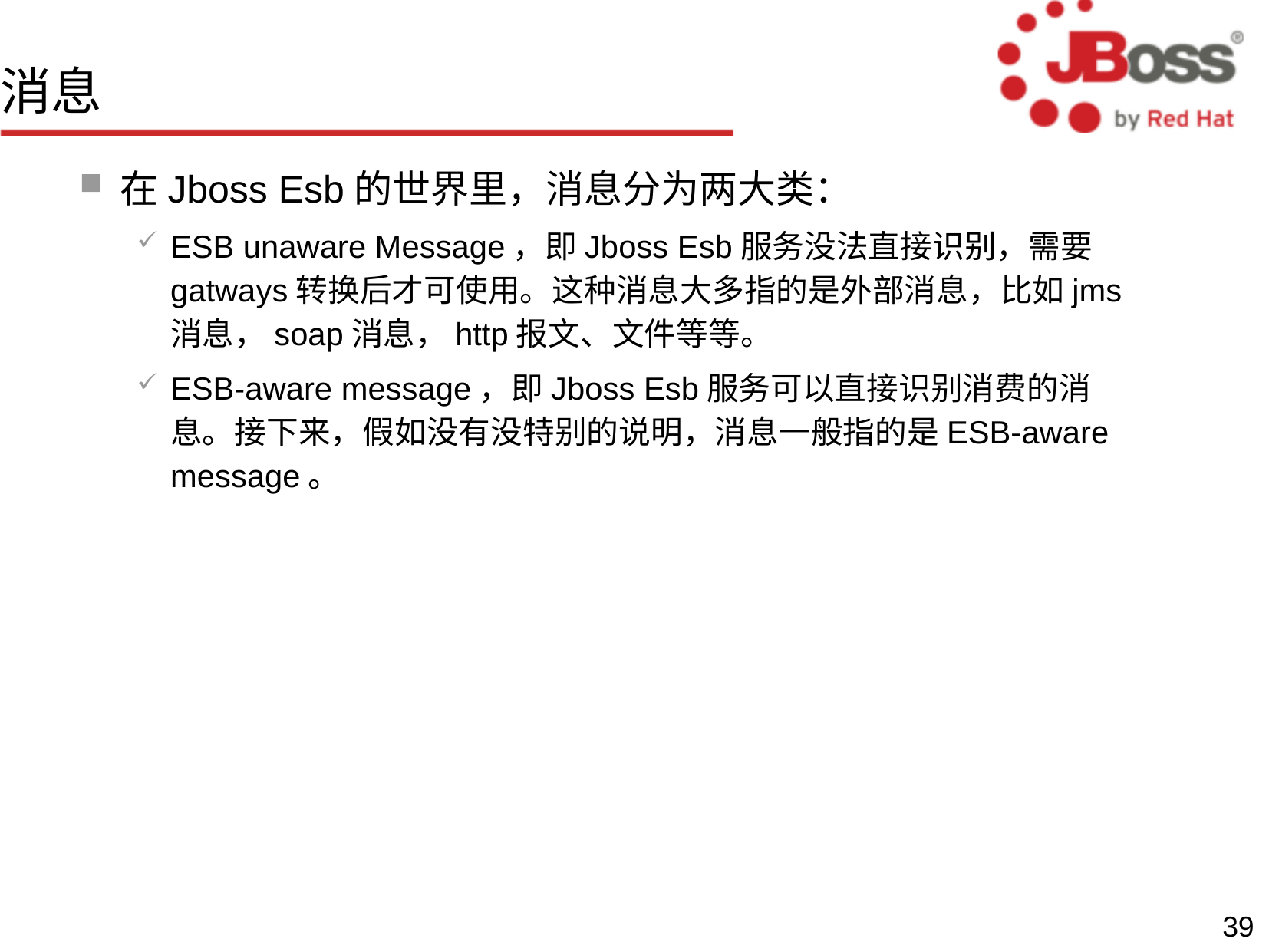

# 消息
在Jboss Esb的世界里，消息分为两大类：
ESB unaware Message，即Jboss Esb服务没法直接识别，需要gatways转换后才可使用。这种消息大多指的是外部消息，比如jms 消息，soap消息，http报文、文件等等。
ESB-aware message，即Jboss Esb服务可以直接识别消费的消息。接下来，假如没有没特别的说明，消息一般指的是ESB-aware message。